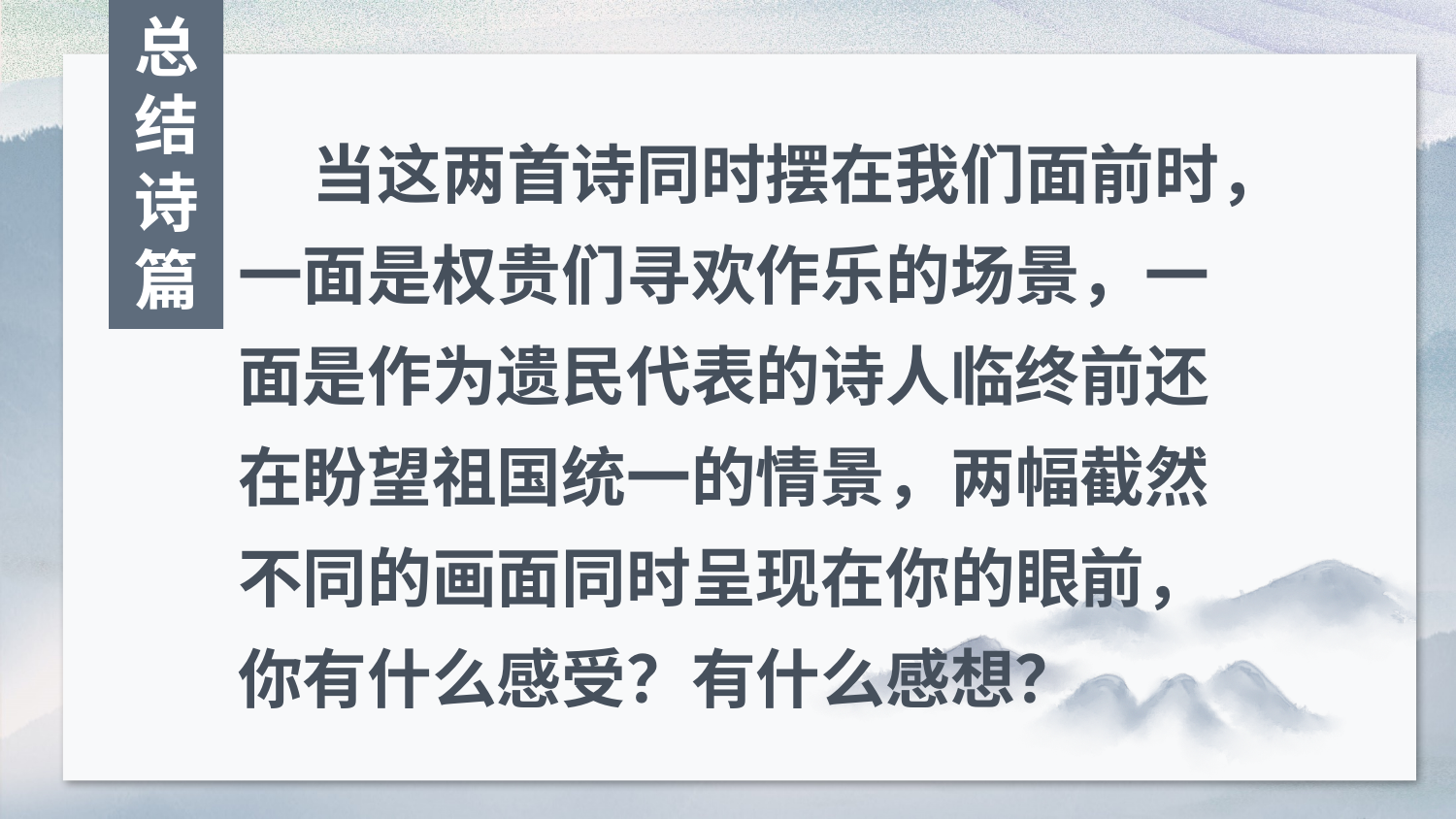

总结诗篇
    当这两首诗同时摆在我们面前时，一面是权贵们寻欢作乐的场景，一面是作为遗民代表的诗人临终前还在盼望祖国统一的情景，两幅截然不同的画面同时呈现在你的眼前，你有什么感受？有什么感想？